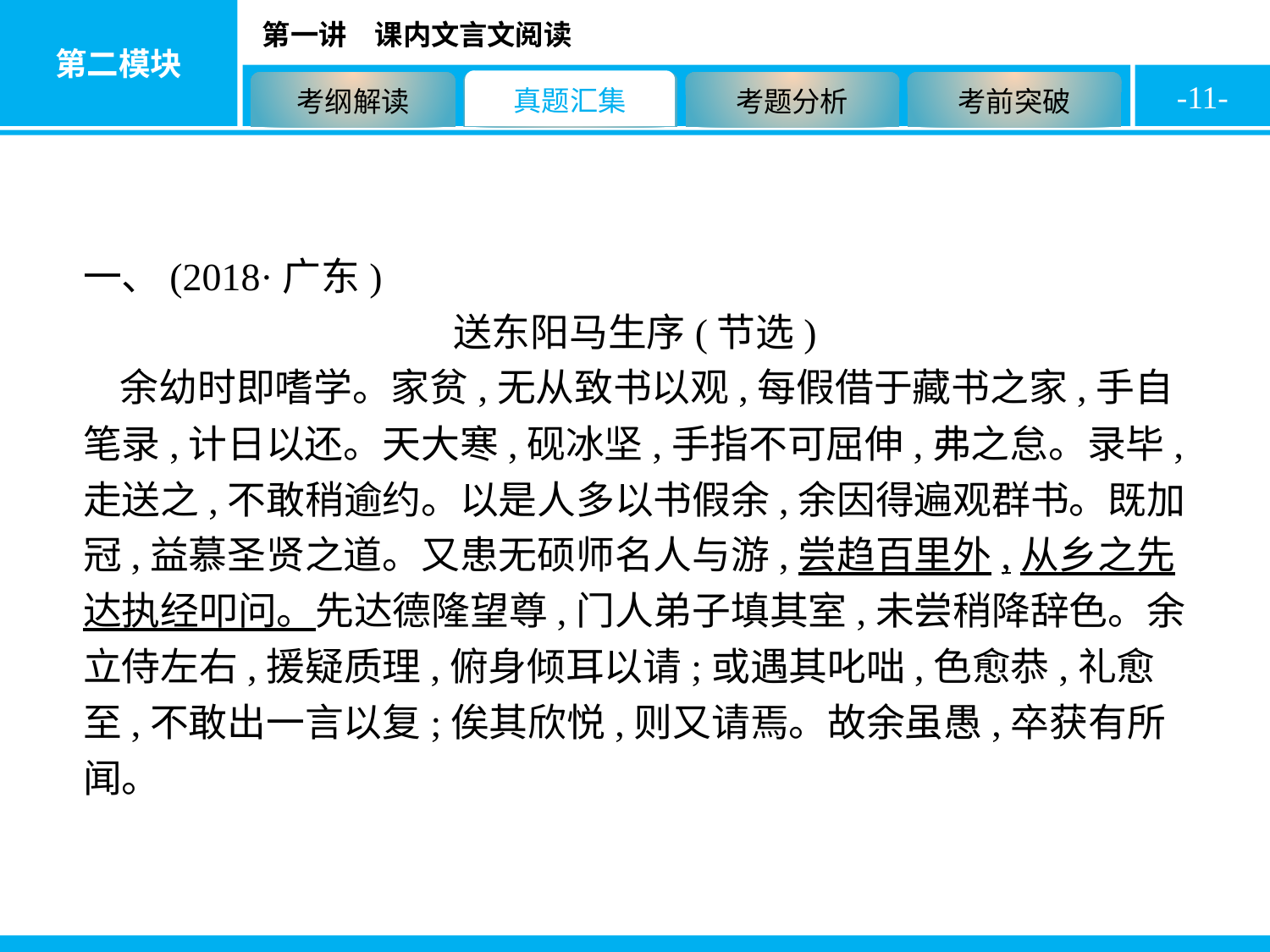

-11-
一、(2018·广东)
送东阳马生序(节选)
余幼时即嗜学。家贫,无从致书以观,每假借于藏书之家,手自笔录,计日以还。天大寒,砚冰坚,手指不可屈伸,弗之怠。录毕,走送之,不敢稍逾约。以是人多以书假余,余因得遍观群书。既加冠,益慕圣贤之道。又患无硕师名人与游,尝趋百里外,从乡之先达执经叩问。先达德隆望尊,门人弟子填其室,未尝稍降辞色。余立侍左右,援疑质理,俯身倾耳以请;或遇其叱咄,色愈恭,礼愈至,不敢出一言以复;俟其欣悦,则又请焉。故余虽愚,卒获有所闻。